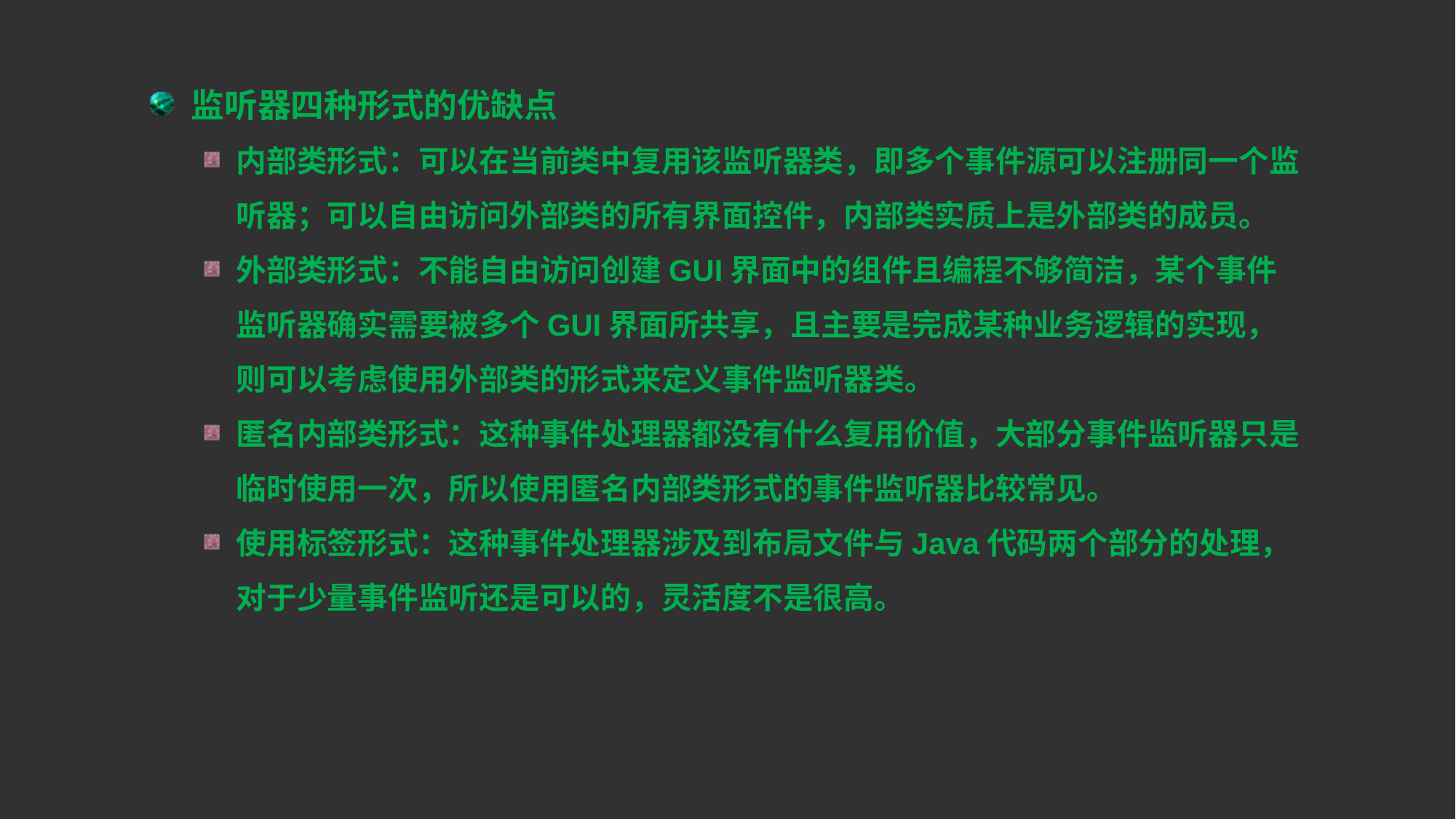

监听器四种形式的优缺点
内部类形式：可以在当前类中复用该监听器类，即多个事件源可以注册同一个监听器；可以自由访问外部类的所有界面控件，内部类实质上是外部类的成员。
外部类形式：不能自由访问创建GUI界面中的组件且编程不够简洁，某个事件监听器确实需要被多个GUI界面所共享，且主要是完成某种业务逻辑的实现，则可以考虑使用外部类的形式来定义事件监听器类。
匿名内部类形式：这种事件处理器都没有什么复用价值，大部分事件监听器只是临时使用一次，所以使用匿名内部类形式的事件监听器比较常见。
使用标签形式：这种事件处理器涉及到布局文件与Java代码两个部分的处理，对于少量事件监听还是可以的，灵活度不是很高。